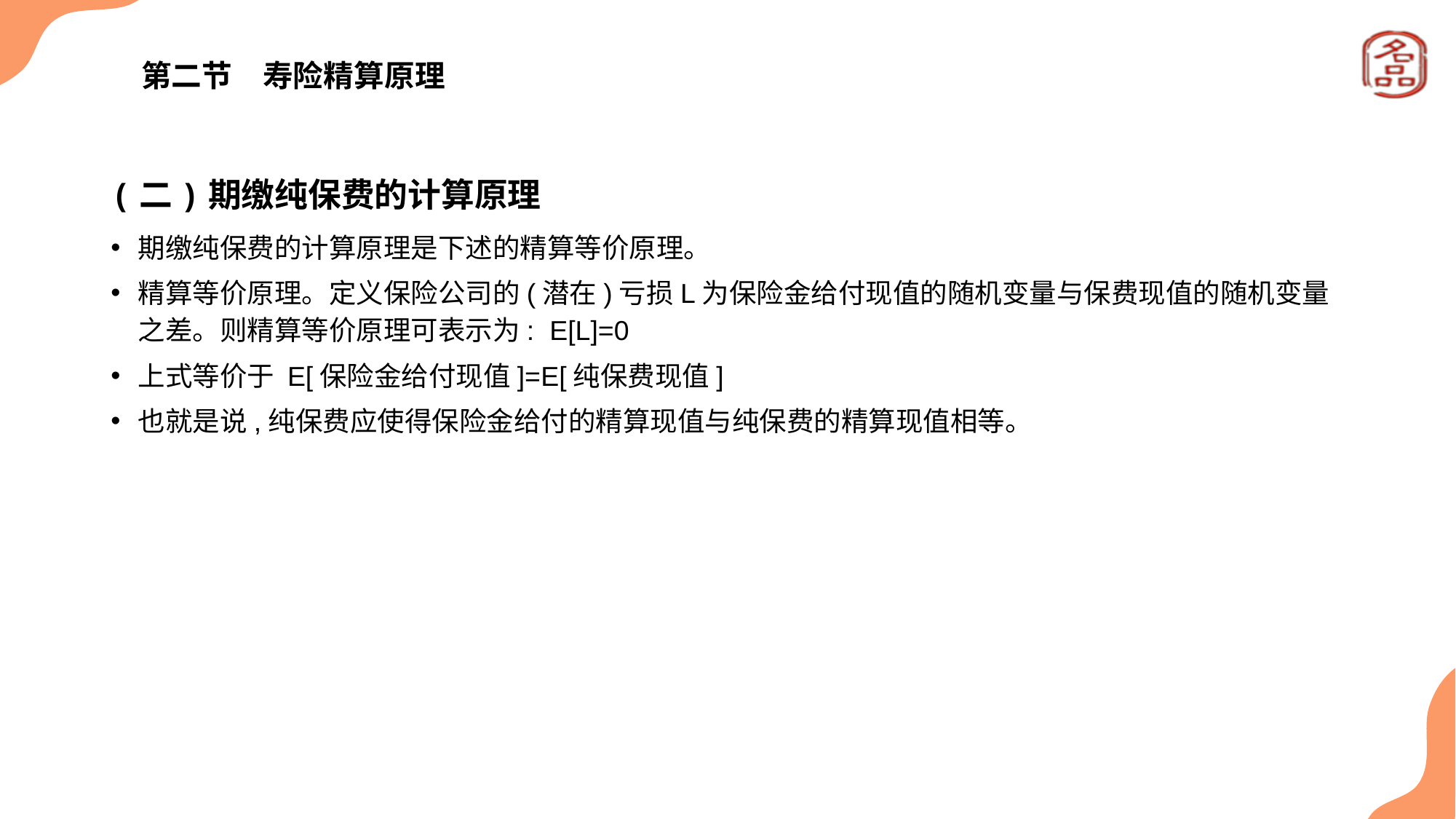

# 第二节　寿险精算原理
(二)期缴纯保费的计算原理
期缴纯保费的计算原理是下述的精算等价原理。
精算等价原理。定义保险公司的(潜在)亏损L为保险金给付现值的随机变量与保费现值的随机变量之差。则精算等价原理可表示为:  E[L]=0
上式等价于 E[保险金给付现值]=E[纯保费现值]
也就是说,纯保费应使得保险金给付的精算现值与纯保费的精算现值相等。